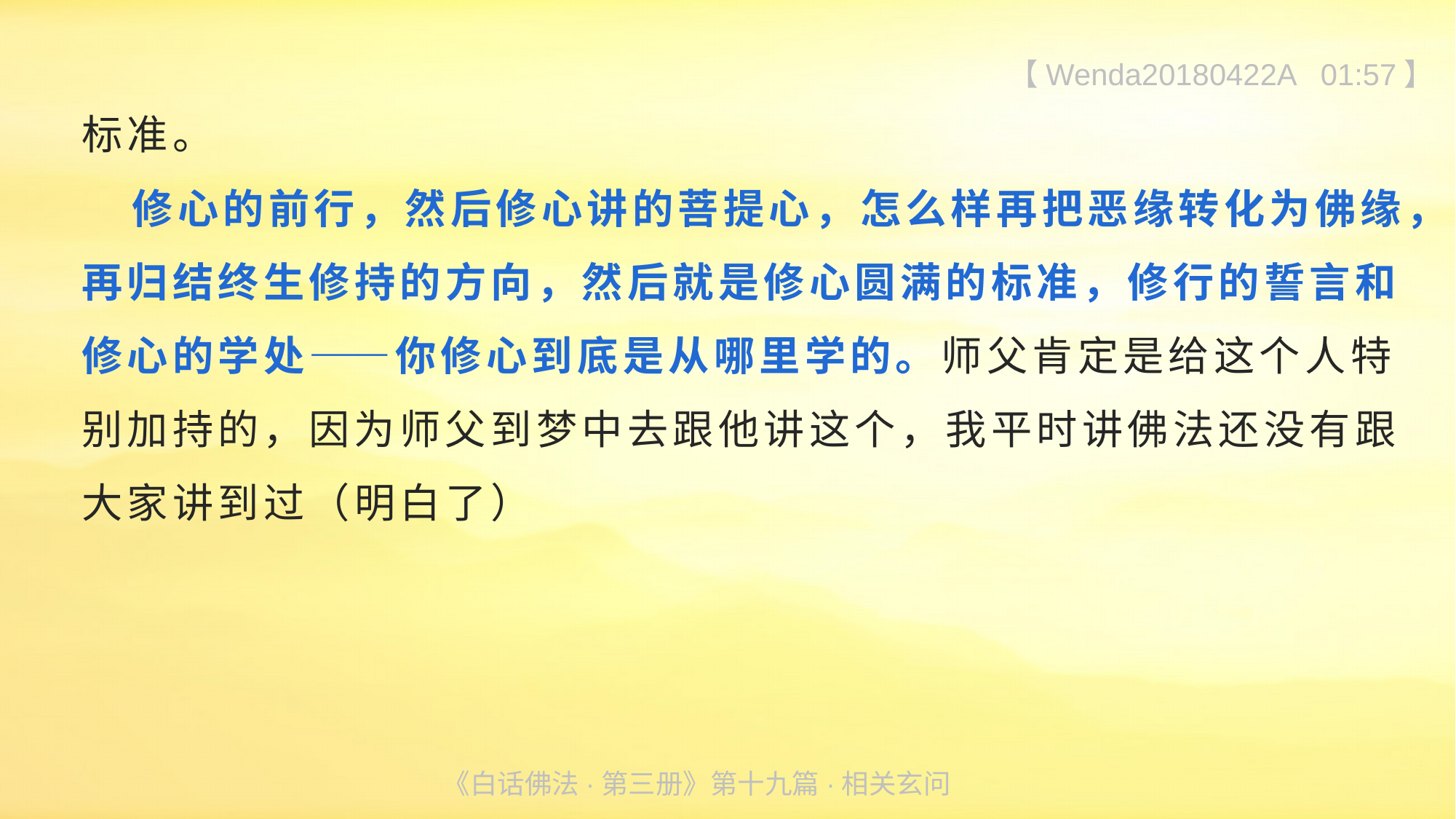

【Wenda20180422A   01:57】
标准。
   修心的前行，然后修心讲的菩提心，怎么样再把恶缘转化为佛缘，再归结终生修持的方向，然后就是修心圆满的标准，修行的誓言和修心的学处——你修心到底是从哪里学的。师父肯定是给这个人特别加持的，因为师父到梦中去跟他讲这个，我平时讲佛法还没有跟大家讲到过（明白了）
《白话佛法·第三册》第十九篇·相关玄问